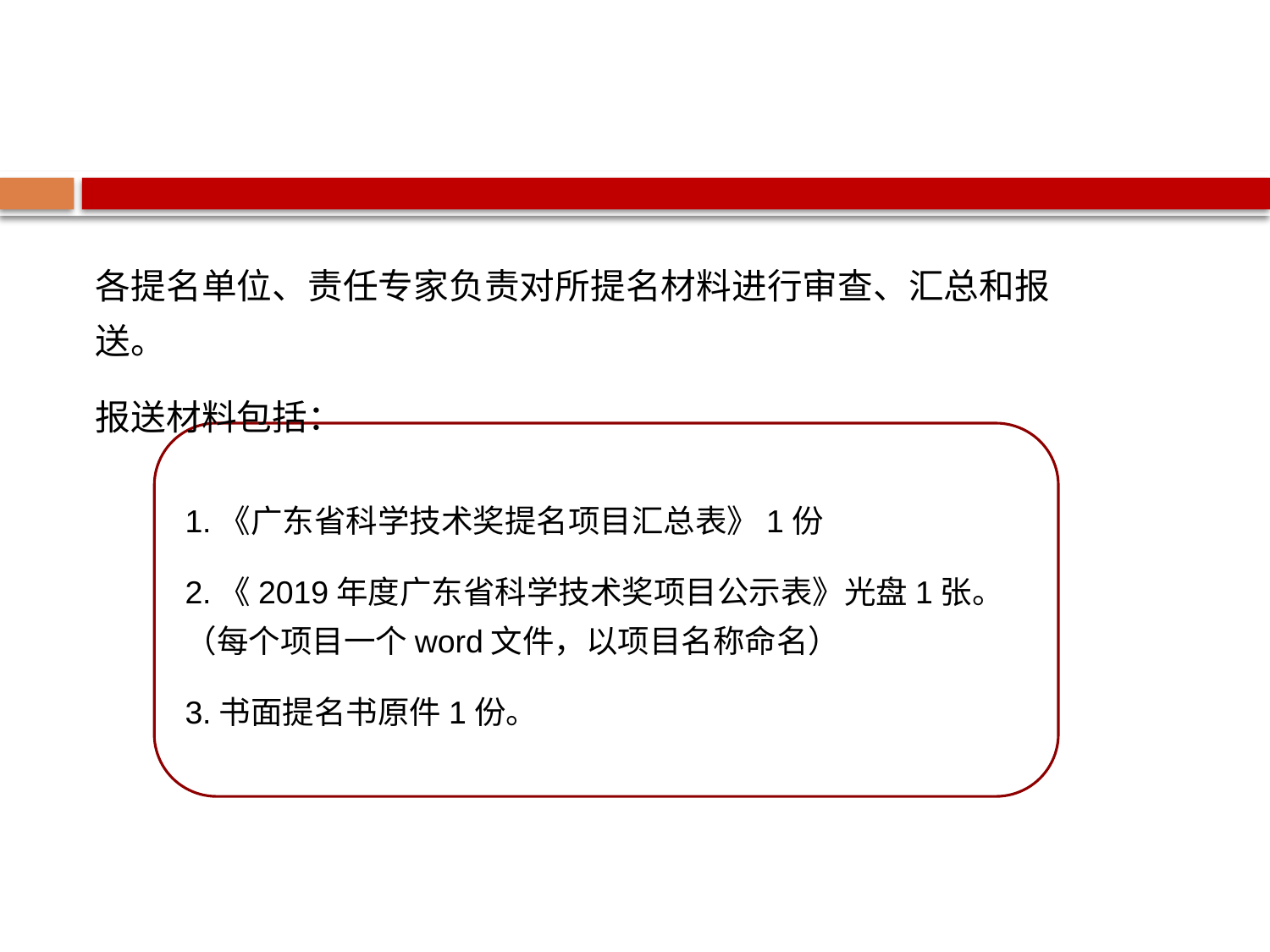

各提名单位、责任专家负责对所提名材料进行审查、汇总和报送。
报送材料包括：
1.《广东省科学技术奖提名项目汇总表》1份
2.《2019年度广东省科学技术奖项目公示表》光盘1张。（每个项目一个word文件，以项目名称命名）
3.书面提名书原件1份。